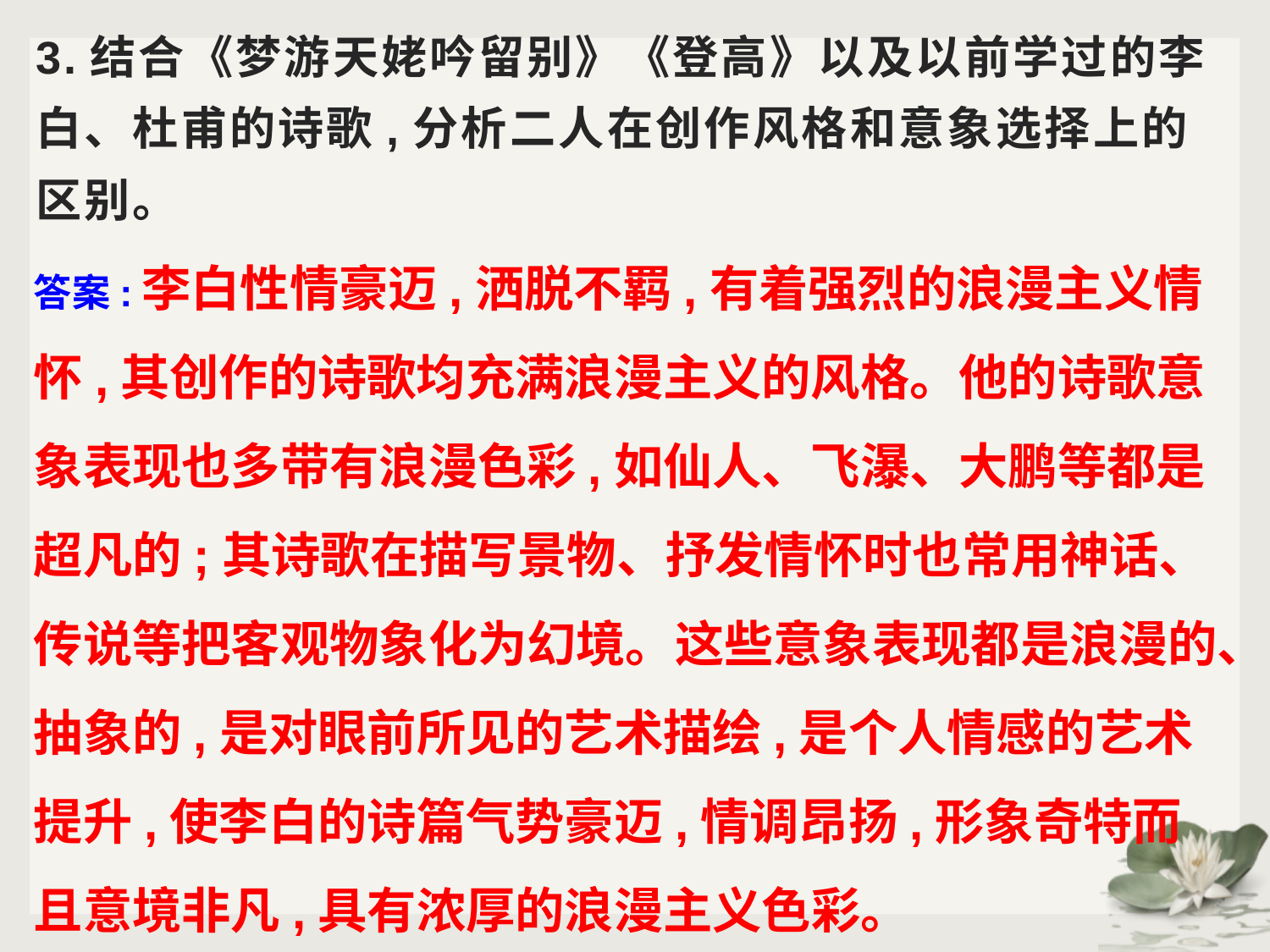

3.结合《梦游天姥吟留别》《登高》以及以前学过的李白、杜甫的诗歌,分析二人在创作风格和意象选择上的区别。

答案:李白性情豪迈,洒脱不羁,有着强烈的浪漫主义情怀,其创作的诗歌均充满浪漫主义的风格。他的诗歌意象表现也多带有浪漫色彩,如仙人、飞瀑、大鹏等都是超凡的;其诗歌在描写景物、抒发情怀时也常用神话、传说等把客观物象化为幻境。这些意象表现都是浪漫的、抽象的,是对眼前所见的艺术描绘,是个人情感的艺术提升,使李白的诗篇气势豪迈,情调昂扬,形象奇特而且意境非凡,具有浓厚的浪漫主义色彩。